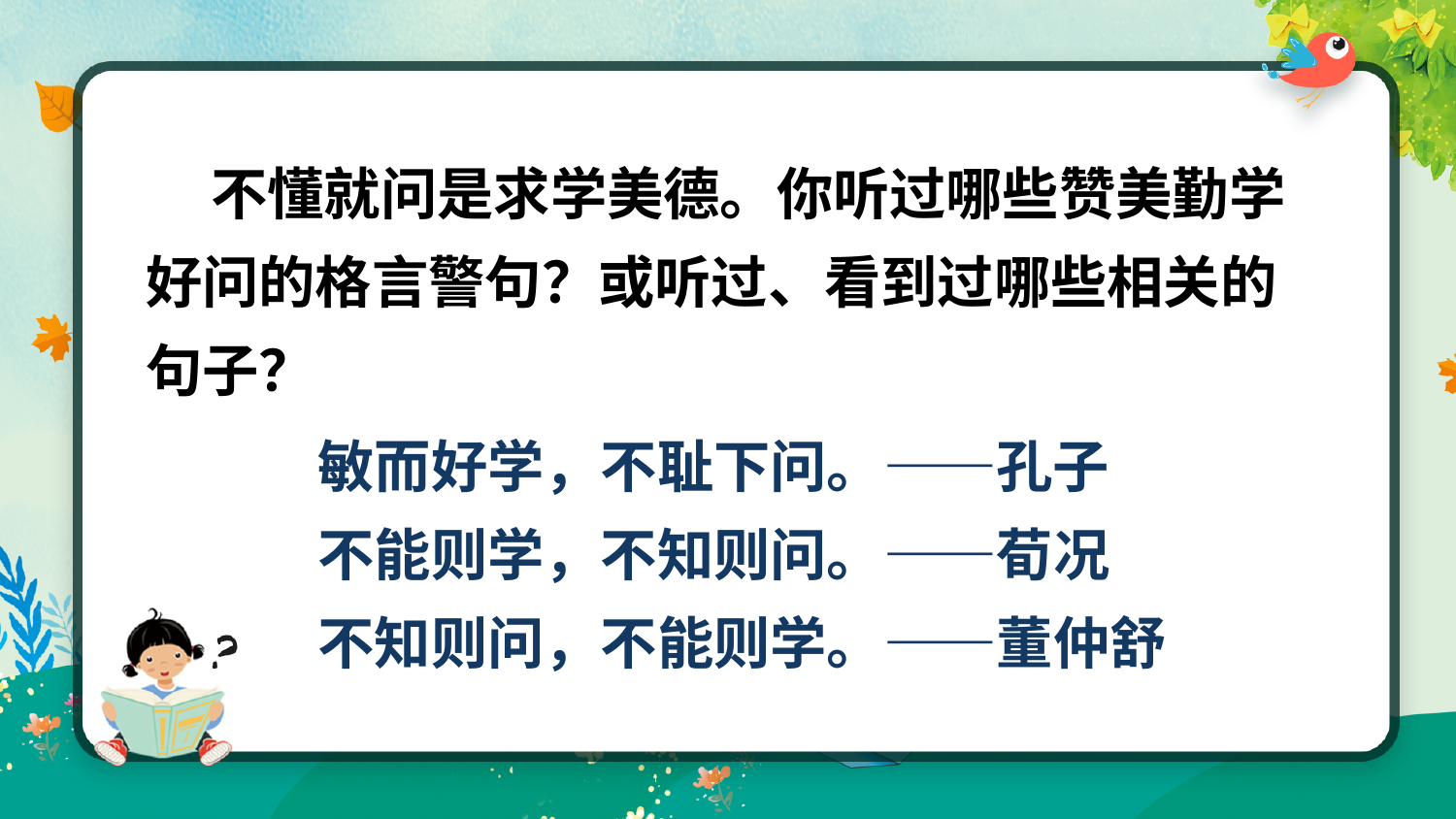

不懂就问是求学美德。你听过哪些赞美勤学好问的格言警句？或听过、看到过哪些相关的句子？
敏而好学，不耻下问。——孔子
不能则学，不知则问。——荀况
不知则问，不能则学。——董仲舒